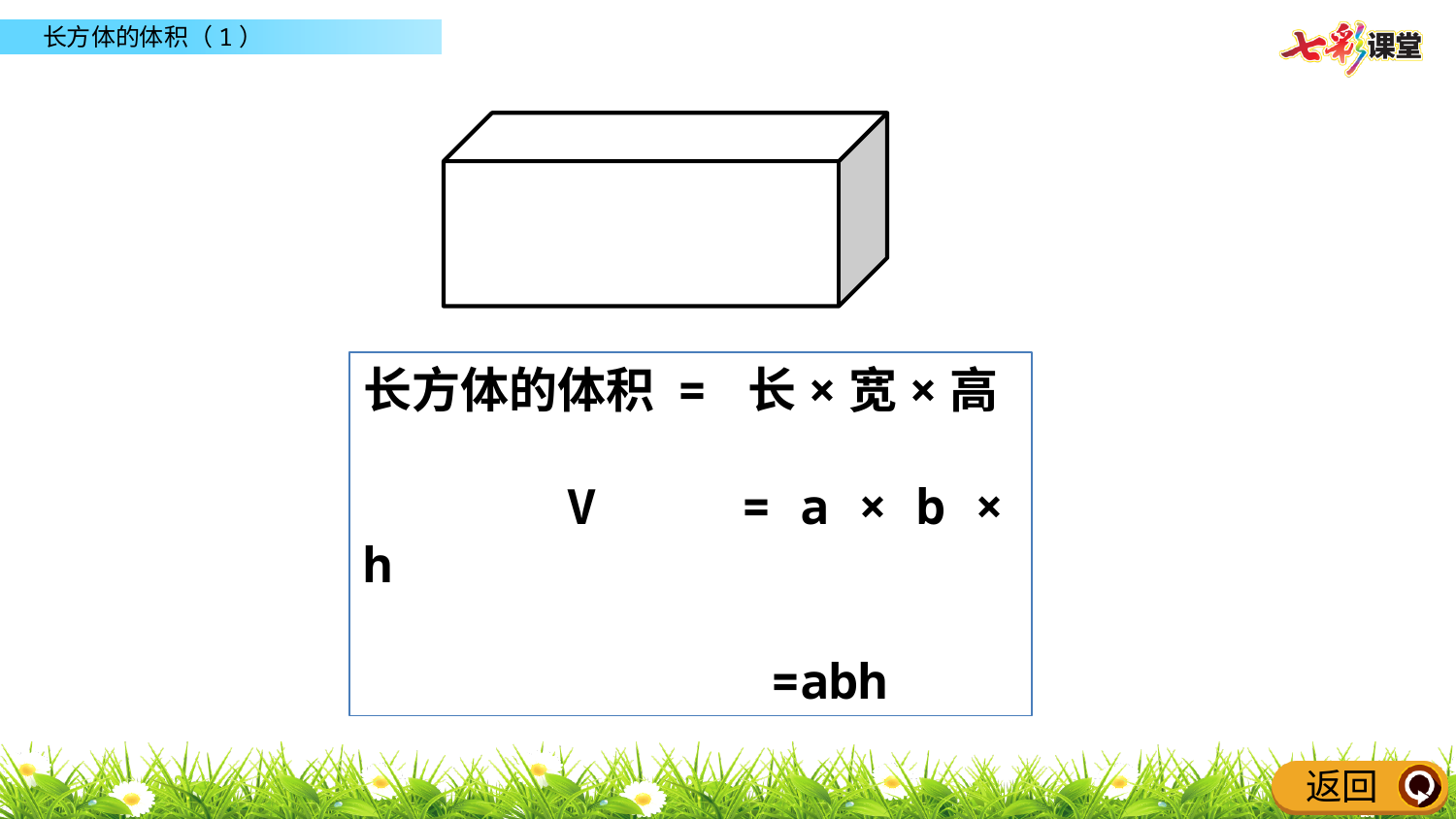

长方体的体积 = 长×宽×高

       V     = a × b × h

              =abh